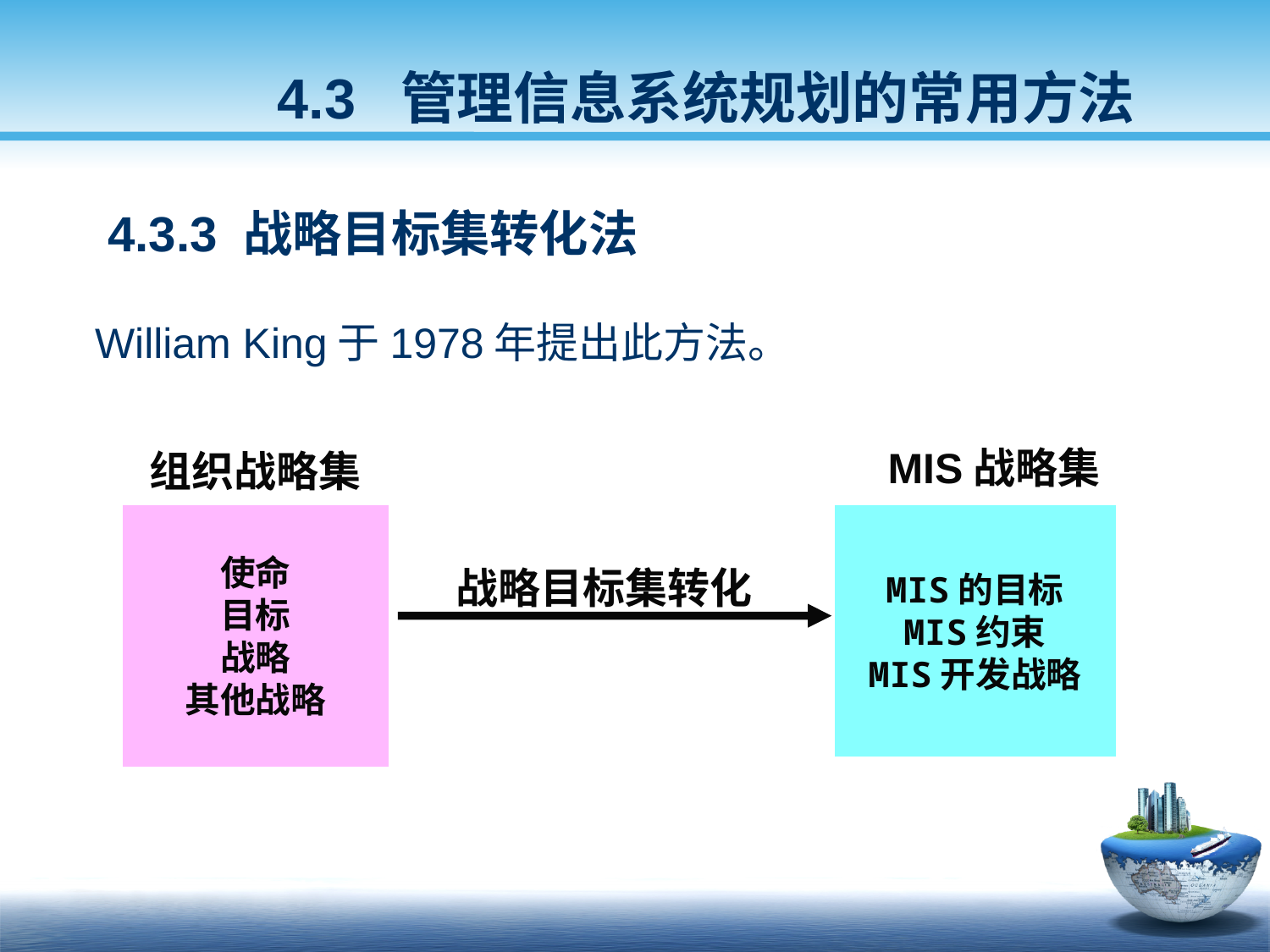

4.3  管理信息系统规划的常用方法
4.3.3 战略目标集转化法
William King于1978年提出此方法。
MIS战略集
组织战略集
使命
目标
战略
其他战略
MIS的目标
MIS约束
MIS开发战略
战略目标集转化